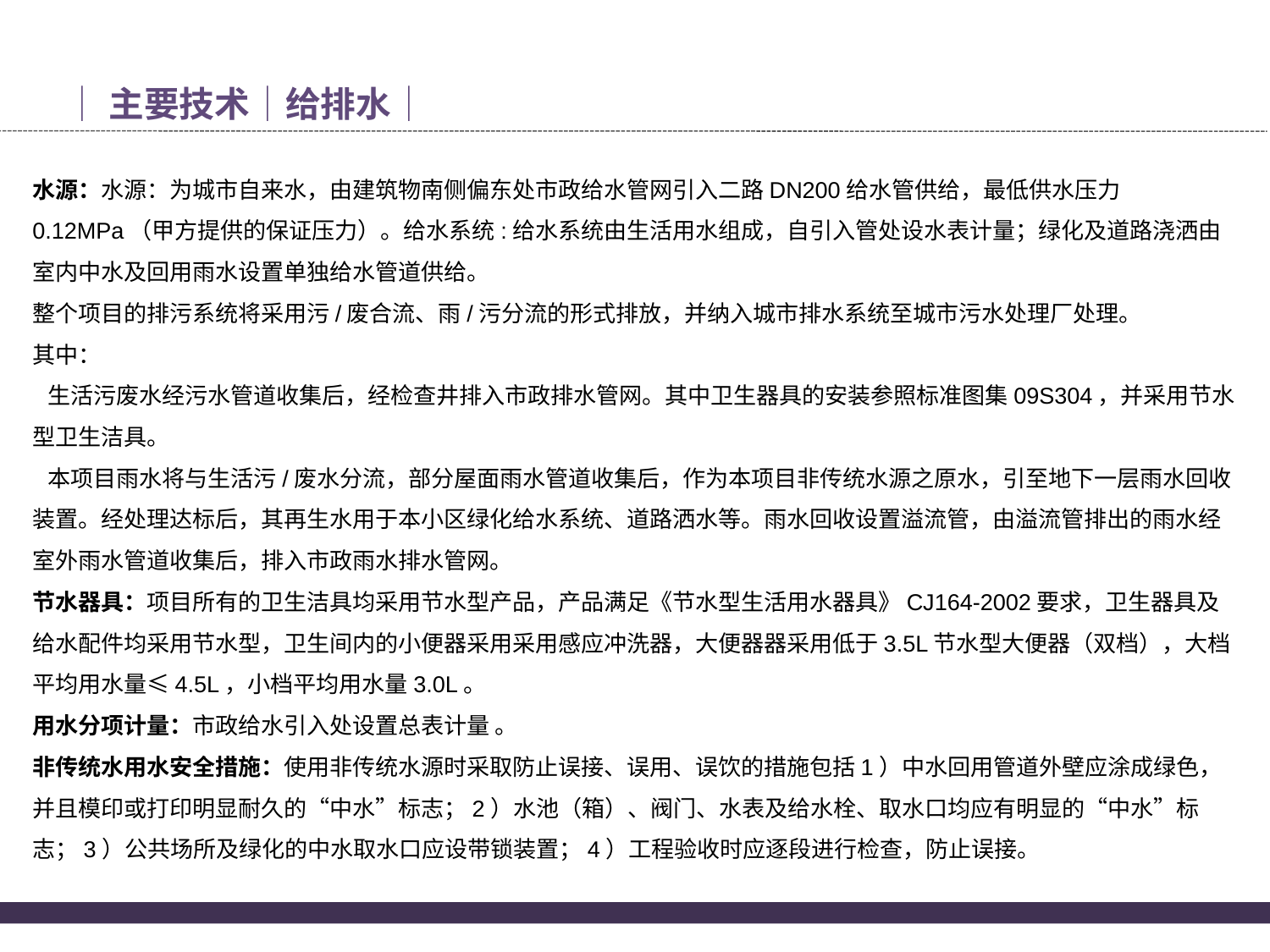

│主要技术│给排水│

水源：水源：为城市自来水，由建筑物南侧偏东处市政给水管网引入二路DN200给水管供给，最低供水压力0.12MPa（甲方提供的保证压力）。给水系统:给水系统由生活用水组成，自引入管处设水表计量；绿化及道路浇洒由室内中水及回用雨水设置单独给水管道供给。
整个项目的排污系统将采用污/废合流、雨/污分流的形式排放，并纳入城市排水系统至城市污水处理厂处理。
其中：
  生活污废水经污水管道收集后，经检查井排入市政排水管网。其中卫生器具的安装参照标准图集09S304，并采用节水型卫生洁具。
  本项目雨水将与生活污/废水分流，部分屋面雨水管道收集后，作为本项目非传统水源之原水，引至地下一层雨水回收装置。经处理达标后，其再生水用于本小区绿化给水系统、道路洒水等。雨水回收设置溢流管，由溢流管排出的雨水经室外雨水管道收集后，排入市政雨水排水管网。
节水器具：项目所有的卫生洁具均采用节水型产品，产品满足《节水型生活用水器具》CJ164-2002要求，卫生器具及给水配件均采用节水型，卫生间内的小便器采用采用感应冲洗器，大便器器采用低于3.5L节水型大便器（双档），大档平均用水量≤4.5L，小档平均用水量3.0L。
用水分项计量：市政给水引入处设置总表计量 。
非传统水用水安全措施：使用非传统水源时采取防止误接、误用、误饮的措施包括1）中水回用管道外壁应涂成绿色，并且模印或打印明显耐久的“中水”标志；2）水池（箱）、阀门、水表及给水栓、取水口均应有明显的“中水”标志；3）公共场所及绿化的中水取水口应设带锁装置；4）工程验收时应逐段进行检查，防止误接。

24